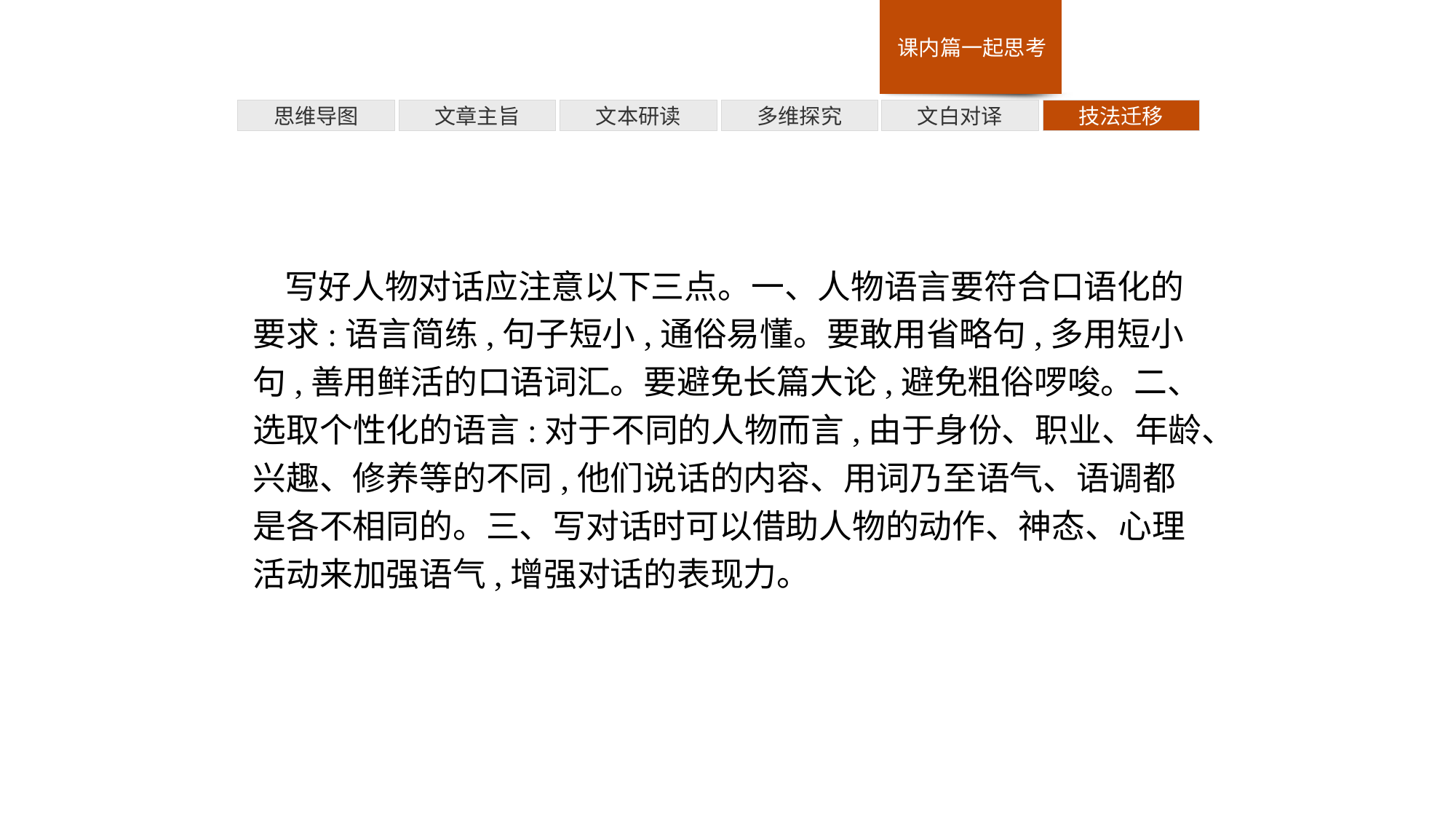

多维探究
技法迁移
思维导图
文章主旨
文本研读
文白对译
写好人物对话应注意以下三点。一、人物语言要符合口语化的要求:语言简练,句子短小,通俗易懂。要敢用省略句,多用短小句,善用鲜活的口语词汇。要避免长篇大论,避免粗俗啰唆。二、选取个性化的语言:对于不同的人物而言,由于身份、职业、年龄、兴趣、修养等的不同,他们说话的内容、用词乃至语气、语调都是各不相同的。三、写对话时可以借助人物的动作、神态、心理活动来加强语气,增强对话的表现力。